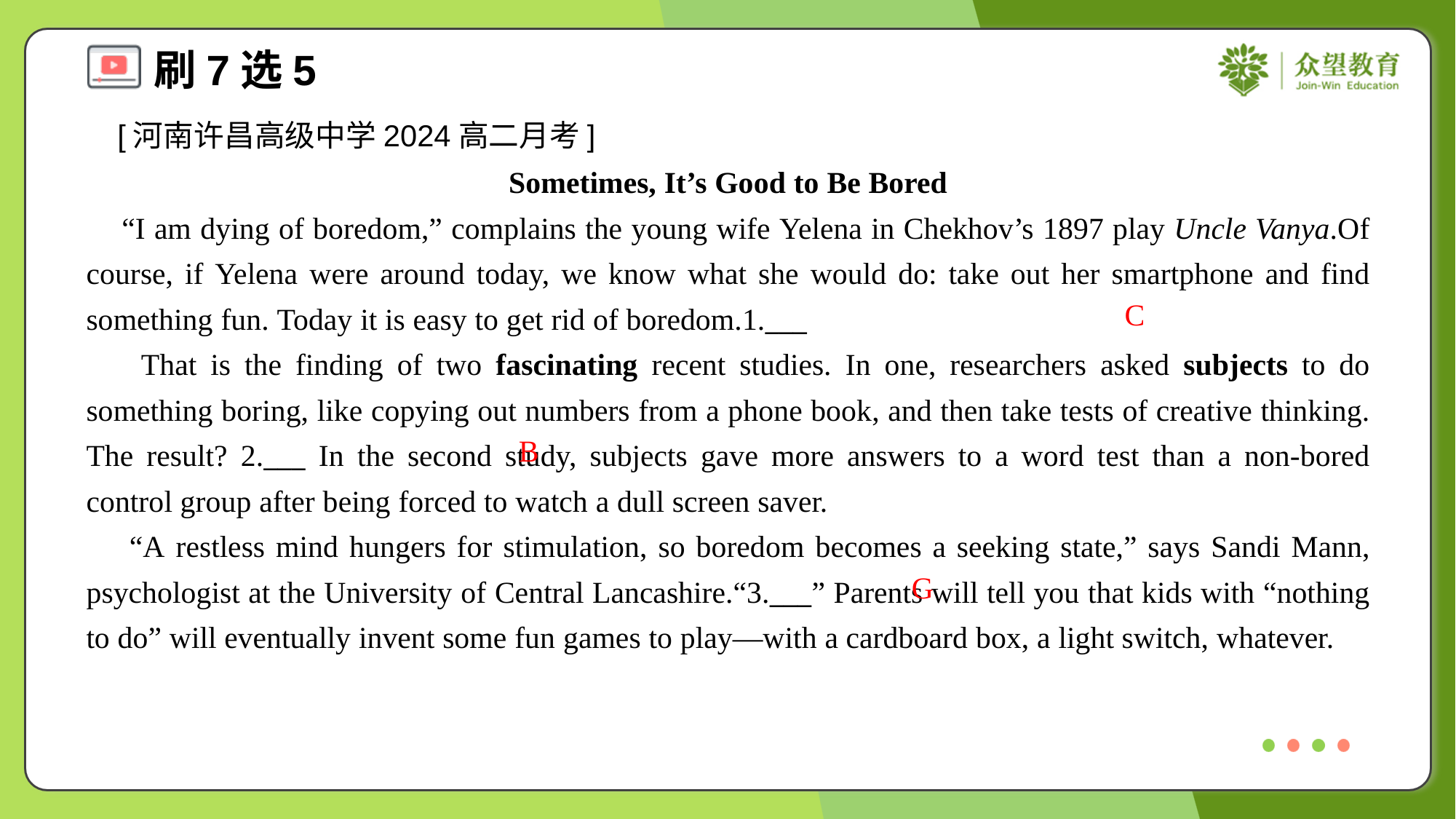

[河南许昌高级中学2024高二月考]
Sometimes, It’s Good to Be Bored
    “I am dying of boredom,” complains the young wife Yelena in Chekhov’s 1897 play Uncle Vanya.Of course, if Yelena were around today, we know what she would do: take out her smartphone and find something fun. Today it is easy to get rid of boredom.1.___
    That is the finding of two fascinating recent studies. In one, researchers asked subjects to do something boring, like copying out numbers from a phone book, and then take tests of creative thinking. The result? 2.___ In the second study, subjects gave more answers to a word test than a non-bored control group after being forced to watch a dull screen saver.
    “A restless mind hungers for stimulation, so boredom becomes a seeking state,” says Sandi Mann, psychologist at the University of Central Lancashire.“3.___” Parents will tell you that kids with “nothing to do” will eventually invent some fun games to play—with a cardboard box, a light switch, whatever.
C
B
G